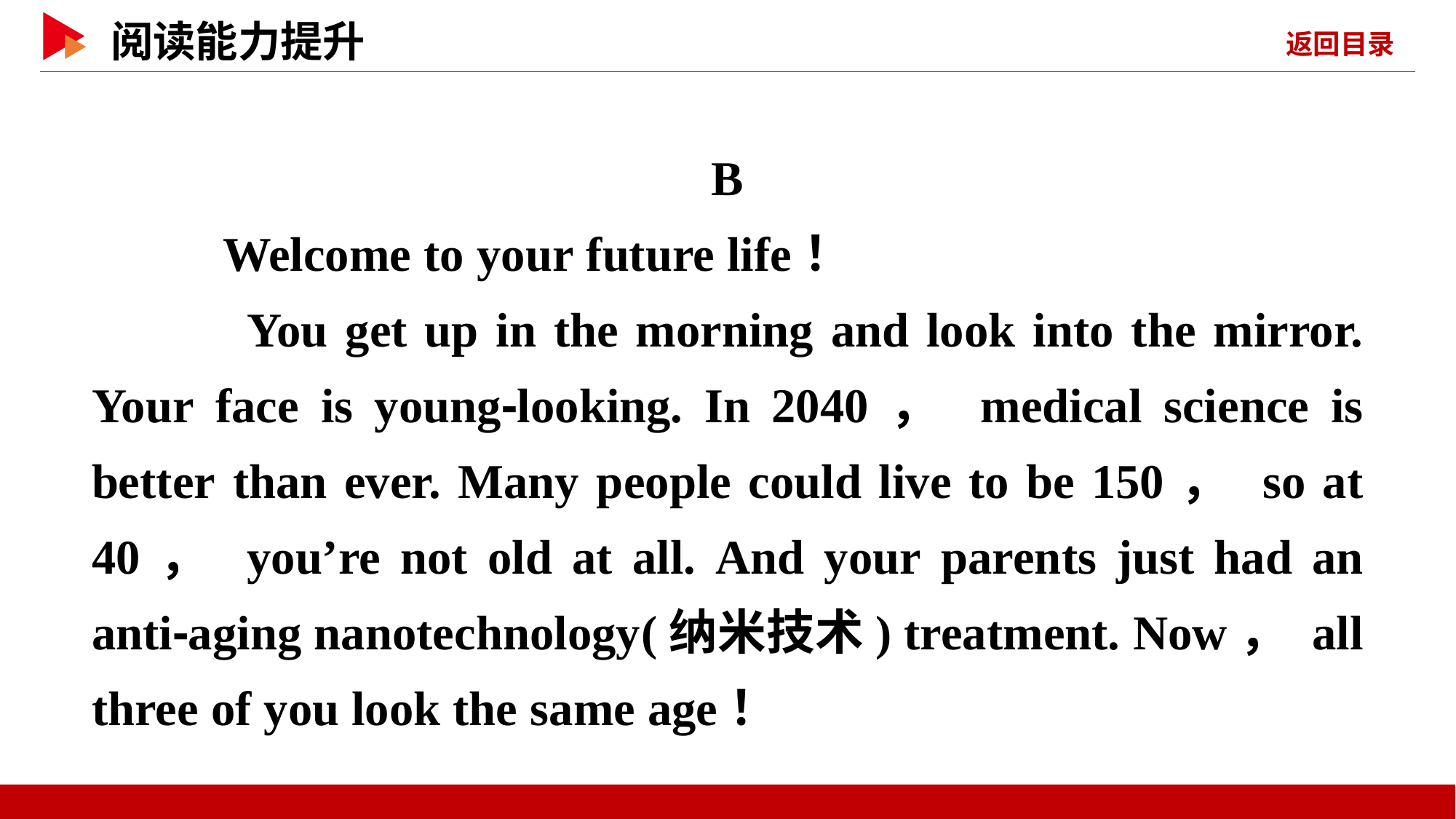

B
        Welcome to your future life！
    You get up in the morning and look into the mirror. Your face is young⁃looking. In 2040， medical science is better than ever. Many people could live to be 150， so at 40， you’re not old at all. And your parents just had an anti⁃aging nanotechnology(纳米技术) treatment. Now， all three of you look the same age！